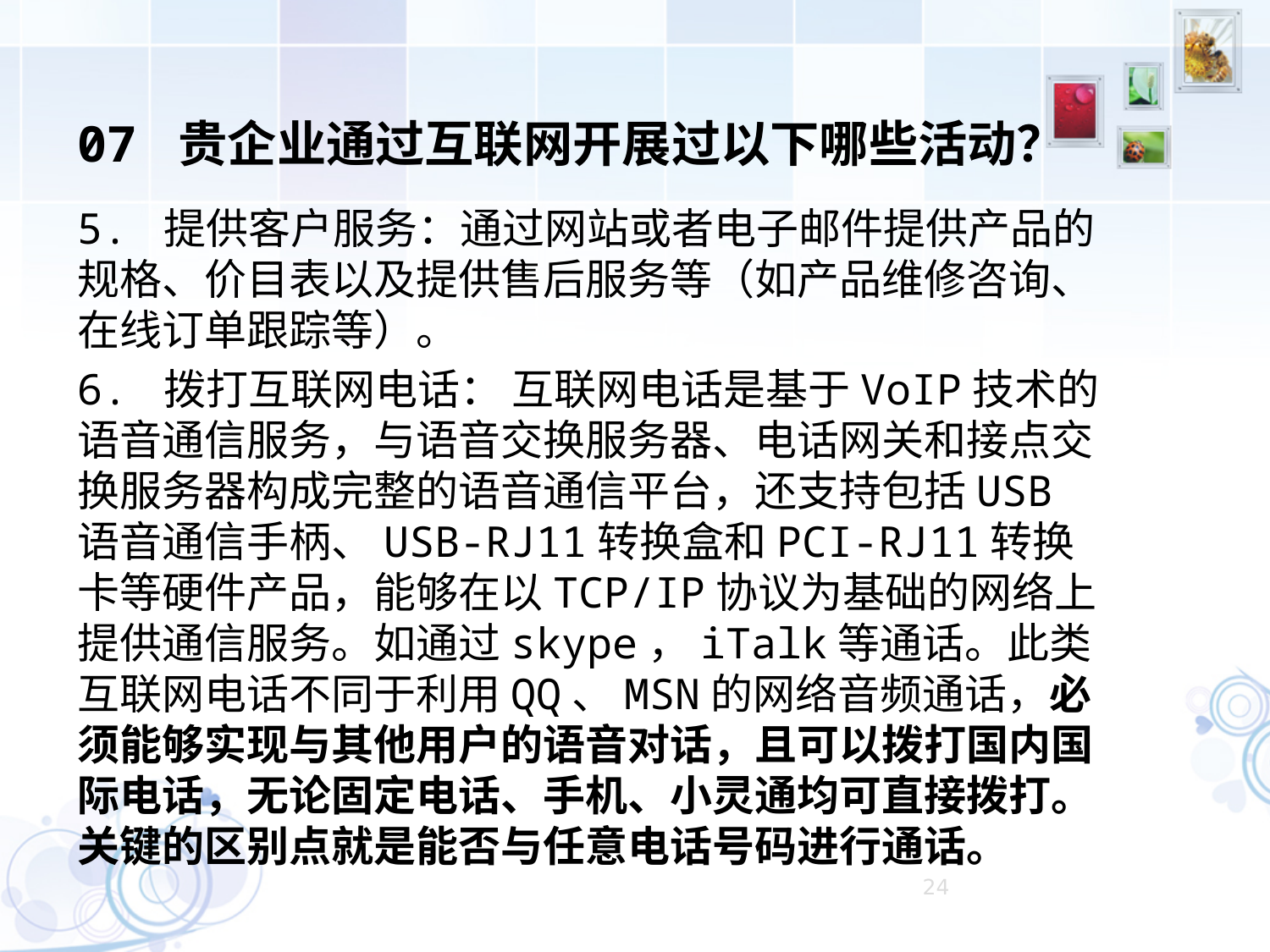

07 贵企业通过互联网开展过以下哪些活动？

5. 提供客户服务：通过网站或者电子邮件提供产品的规格、价目表以及提供售后服务等（如产品维修咨询、在线订单跟踪等）。
6. 拨打互联网电话： 互联网电话是基于VoIP技术的语音通信服务，与语音交换服务器、电话网关和接点交换服务器构成完整的语音通信平台，还支持包括USB语音通信手柄、USB-RJ11转换盒和PCI-RJ11转换卡等硬件产品，能够在以TCP/IP协议为基础的网络上提供通信服务。如通过skype，iTalk等通话。此类互联网电话不同于利用QQ、MSN的网络音频通话，必须能够实现与其他用户的语音对话，且可以拨打国内国际电话，无论固定电话、手机、小灵通均可直接拨打。关键的区别点就是能否与任意电话号码进行通话。

24